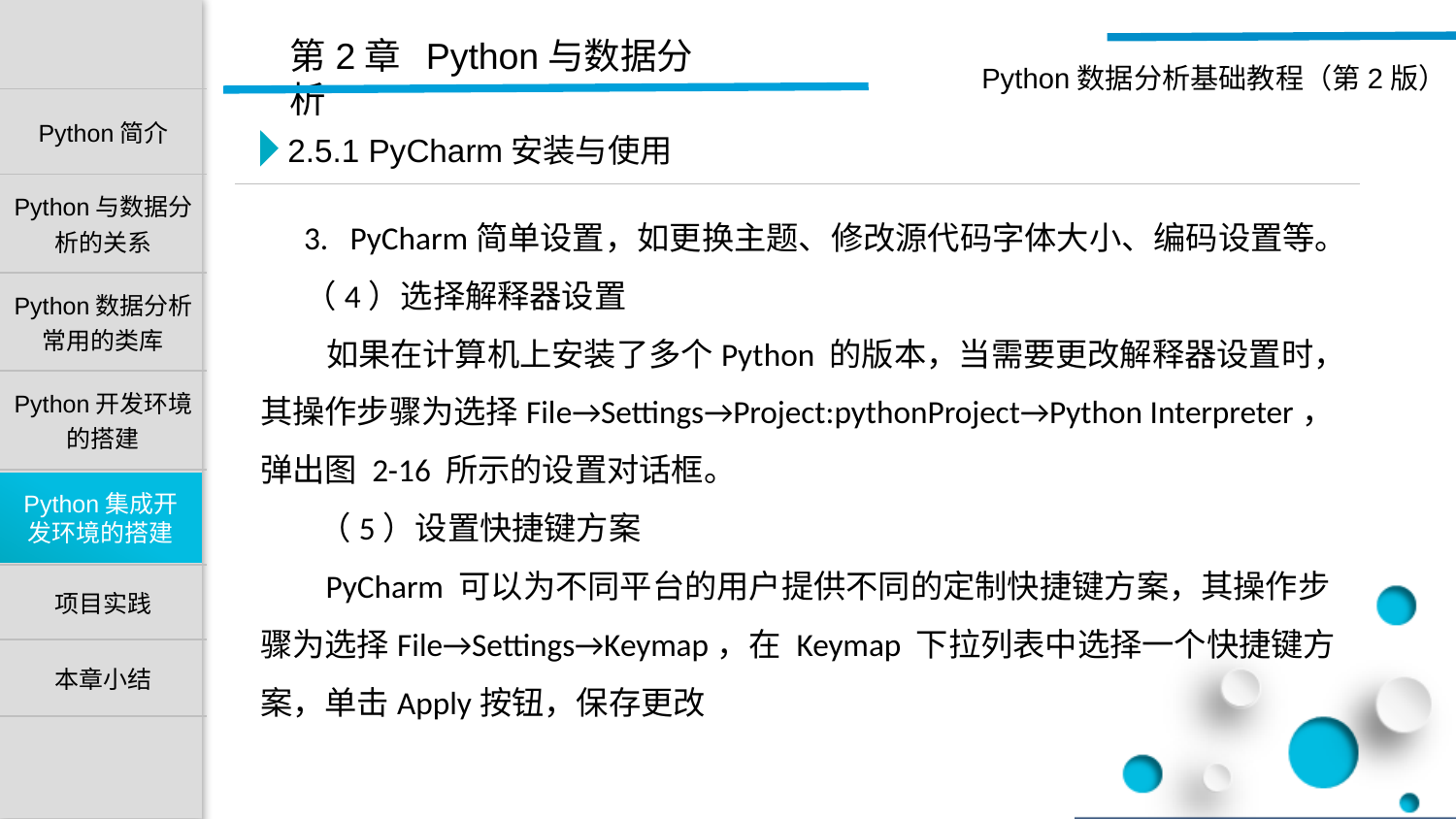

2.5.1 PyCharm安装与使用

      3.   PyCharm简单设置，如更换主题、修改源代码字体大小、编码设置等。
     （4）选择解释器设置
        如果在计算机上安装了多个Python 的版本，当需要更改解释器设置时，其操作步骤为选择File→Settings→Project:pythonProject→Python Interpreter，弹出图 2-16 所示的设置对话框。
       （5）设置快捷键方案
         PyCharm 可以为不同平台的用户提供不同的定制快捷键方案，其操作步骤为选择File→Settings→Keymap，在 Keymap 下拉列表中选择一个快捷键方案，单击Apply按钮，保存更改